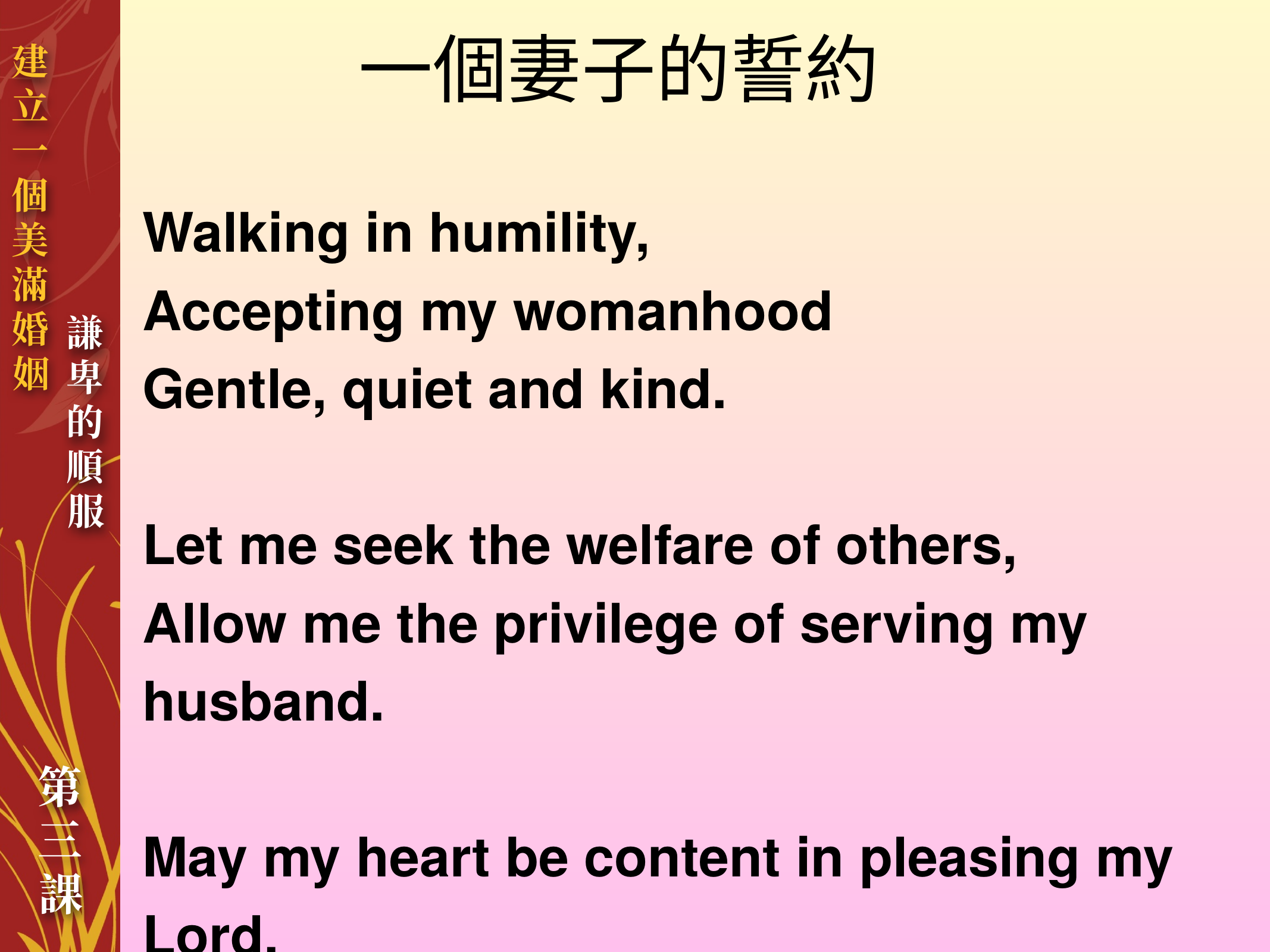

一個妻子的誓約
Walking in humility,
Accepting my womanhood
Gentle, quiet and kind.

Let me seek the welfare of others,
Allow me the privilege of serving my husband.

May my heart be content in pleasing my Lord.